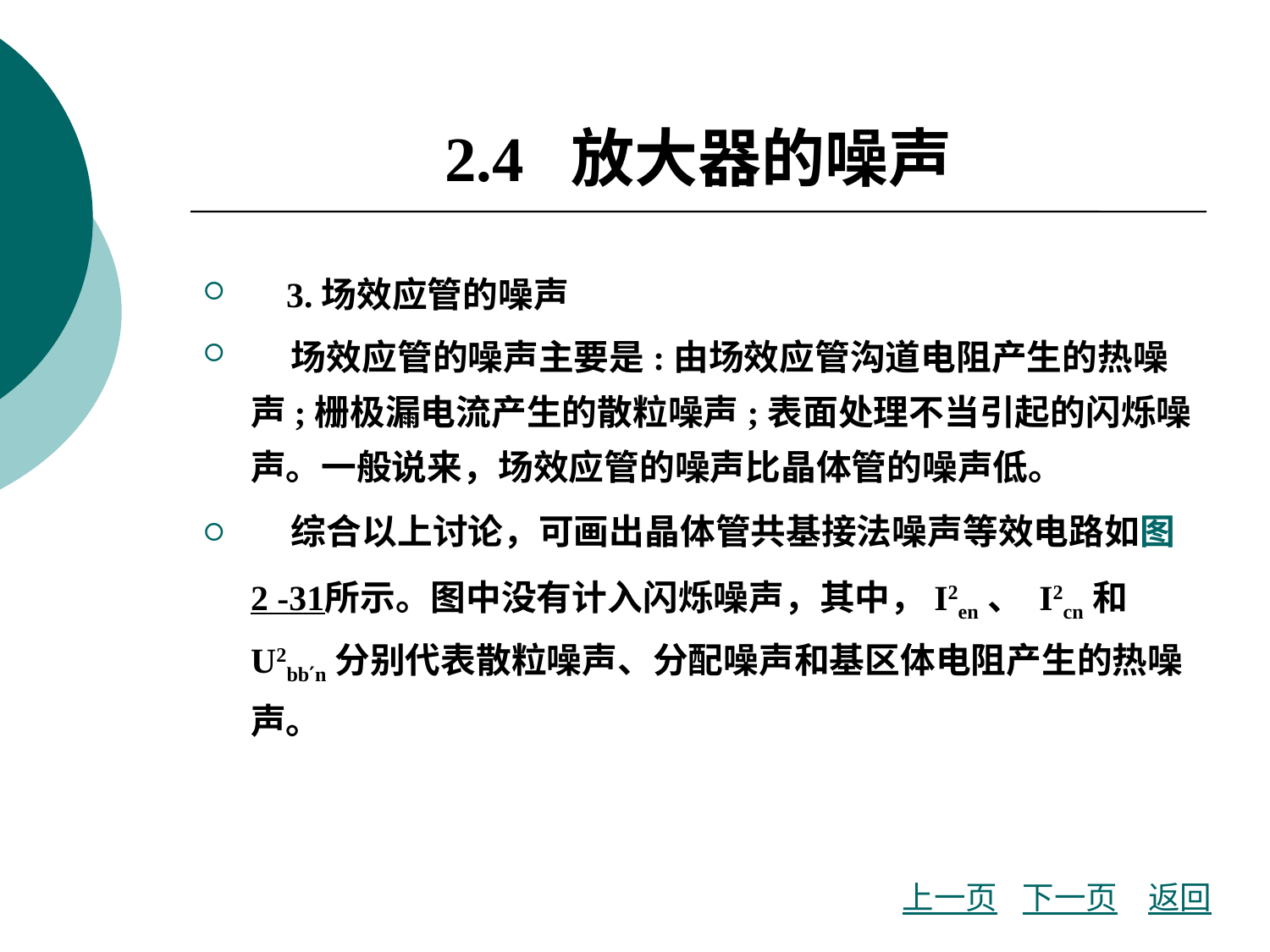

# 2.4  放大器的噪声
    3.场效应管的噪声
    场效应管的噪声主要是:由场效应管沟道电阻产生的热噪声;栅极漏电流产生的散粒噪声;表面处理不当引起的闪烁噪声。一般说来，场效应管的噪声比晶体管的噪声低。
    综合以上讨论，可画出晶体管共基接法噪声等效电路如图2 -31所示。图中没有计入闪烁噪声，其中，I2en、 I2cn和U2bb′n分别代表散粒噪声、分配噪声和基区体电阻产生的热噪声。
上一页
下一页
返回